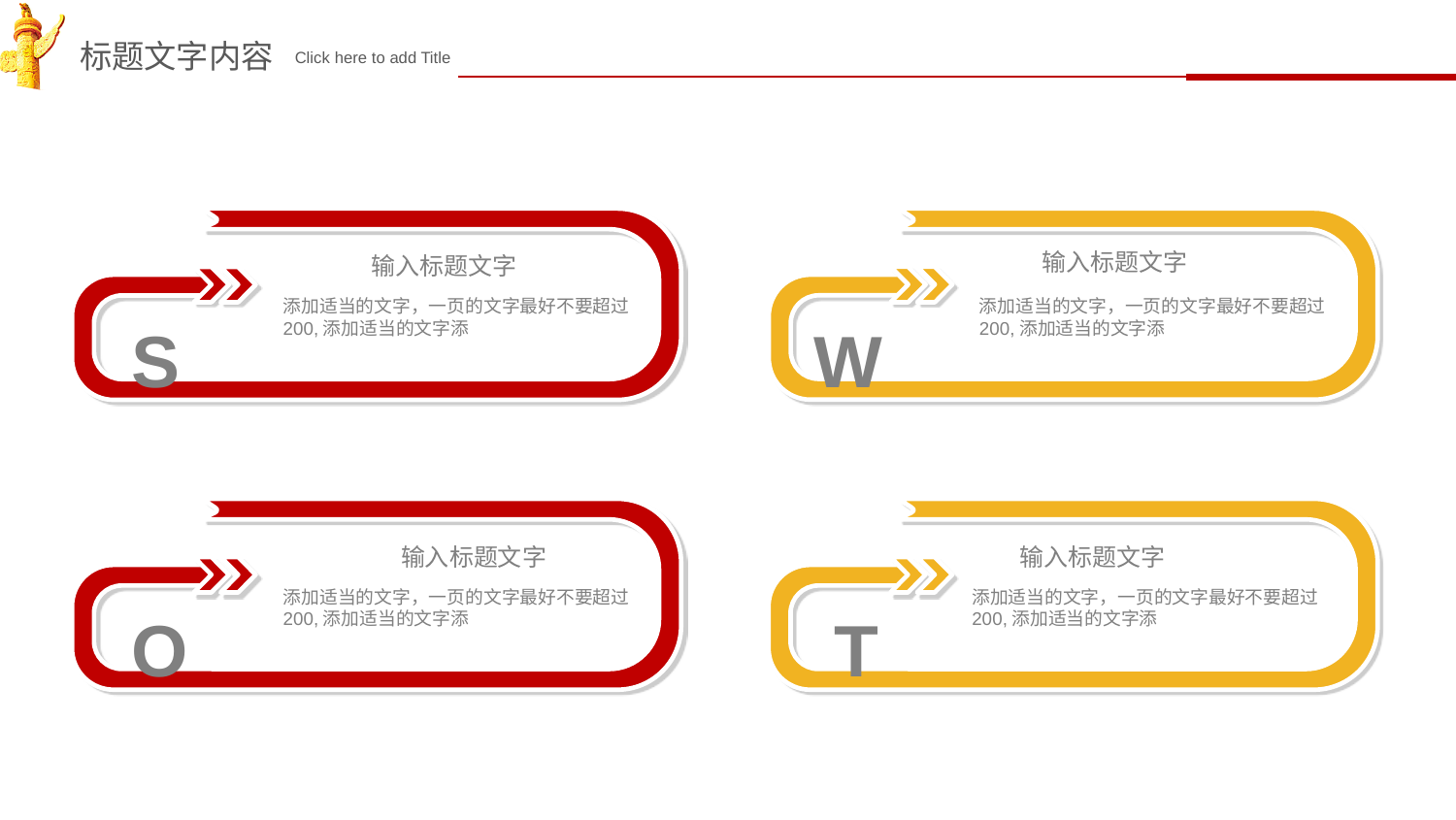

S

W
输入标题文字
输入标题文字
添加适当的文字，一页的文字最好不要超过200,添加适当的文字添
添加适当的文字，一页的文字最好不要超过200,添加适当的文字添

O

T
输入标题文字
输入标题文字
添加适当的文字，一页的文字最好不要超过200,添加适当的文字添
添加适当的文字，一页的文字最好不要超过200,添加适当的文字添